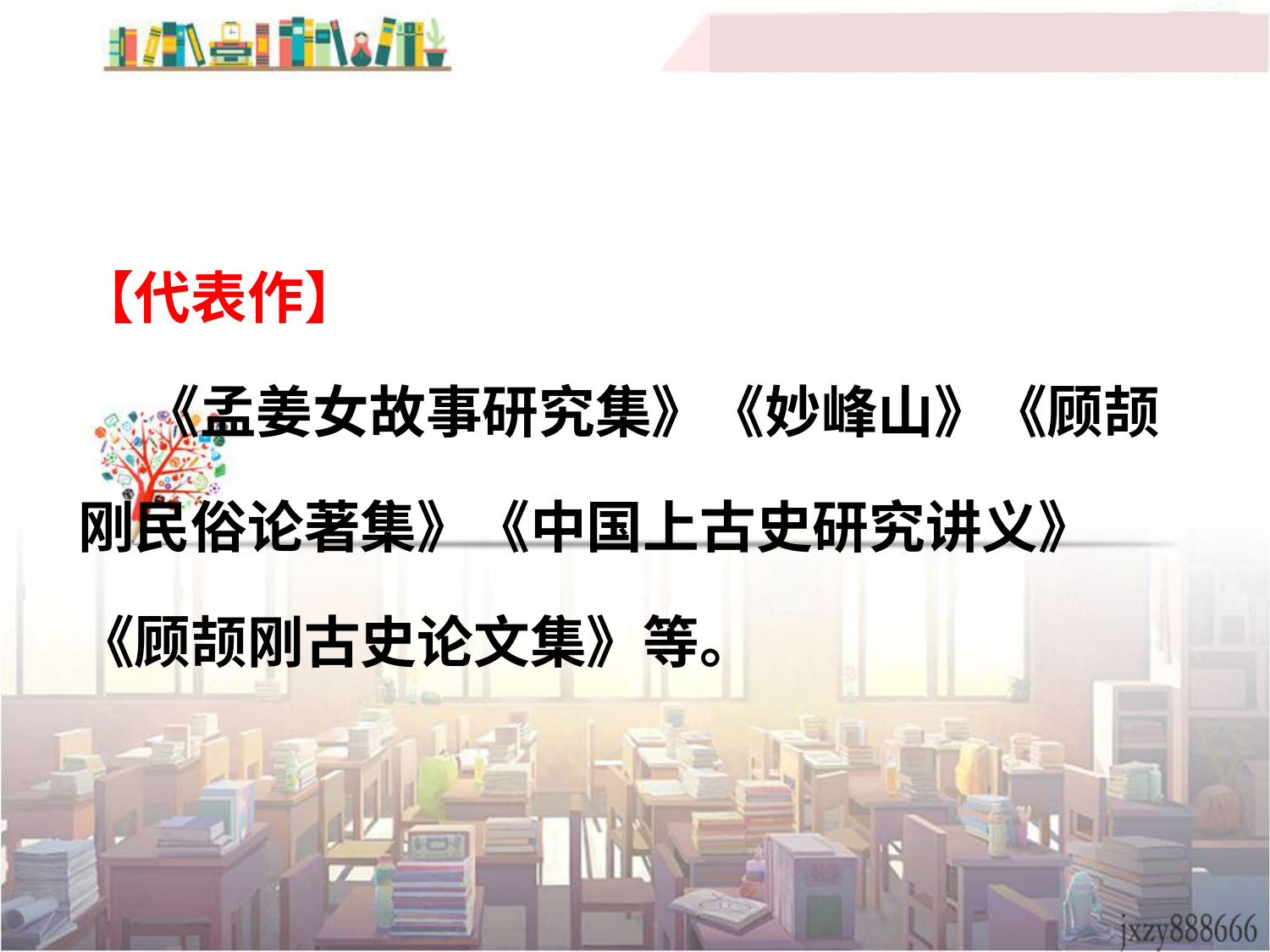

【代表作】
    《孟姜女故事研究集》《妙峰山》《顾颉刚民俗论著集》《中国上古史研究讲义》《顾颉刚古史论文集》等。